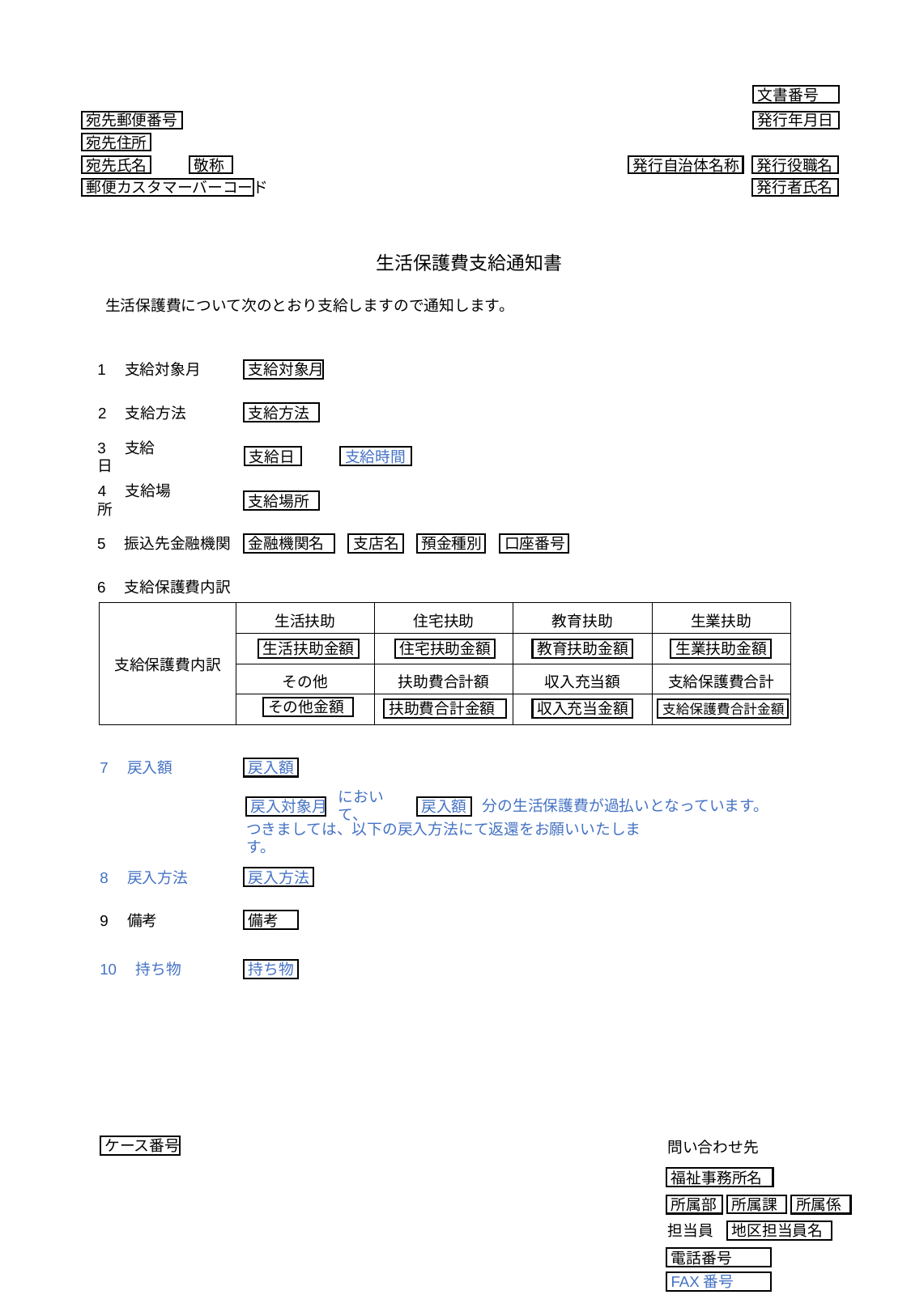

文書番号
宛先郵便番号
発行年月日
宛先住所
宛先氏名
敬称
発行自治体名称
発行役職名
郵便カスタマーバーコード
発行者氏名
生活保護費支給通知書
　生活保護費について次のとおり支給しますので通知します。
1　支給対象月
支給対象月
2　支給方法
支給方法
3　支給日
支給時間
支給日
4　支給場所
支給場所
5　振込先金融機関
金融機関名
支店名
預金種別
口座番号
6　支給保護費内訳
| 支給保護費内訳 | 生活扶助 | 住宅扶助 | 教育扶助 | 生業扶助 |
| --- | --- | --- | --- | --- |
|  |  |  |  |  |
|  | その他 | 扶助費合計額 | 収入充当額 | 支給保護費合計 |
|  |  |  |  |  |
教育扶助金額
生業扶助金額
生活扶助金額
住宅扶助金額
その他金額
扶助費合計金額
収入充当金額
支給保護費合計金額
7　戻入額
戻入額
において、
分の生活保護費が過払いとなっています。
戻入額
戻入対象月
つきましては、以下の戻入方法にて返還をお願いいたします。
8　戻入方法
戻入方法
9　備考
備考
10　持ち物
持ち物
問い合わせ先
福祉事務所名
所属部
所属係
所属課
担当員
地区担当員名
電話番号
FAX番号
ケース番号